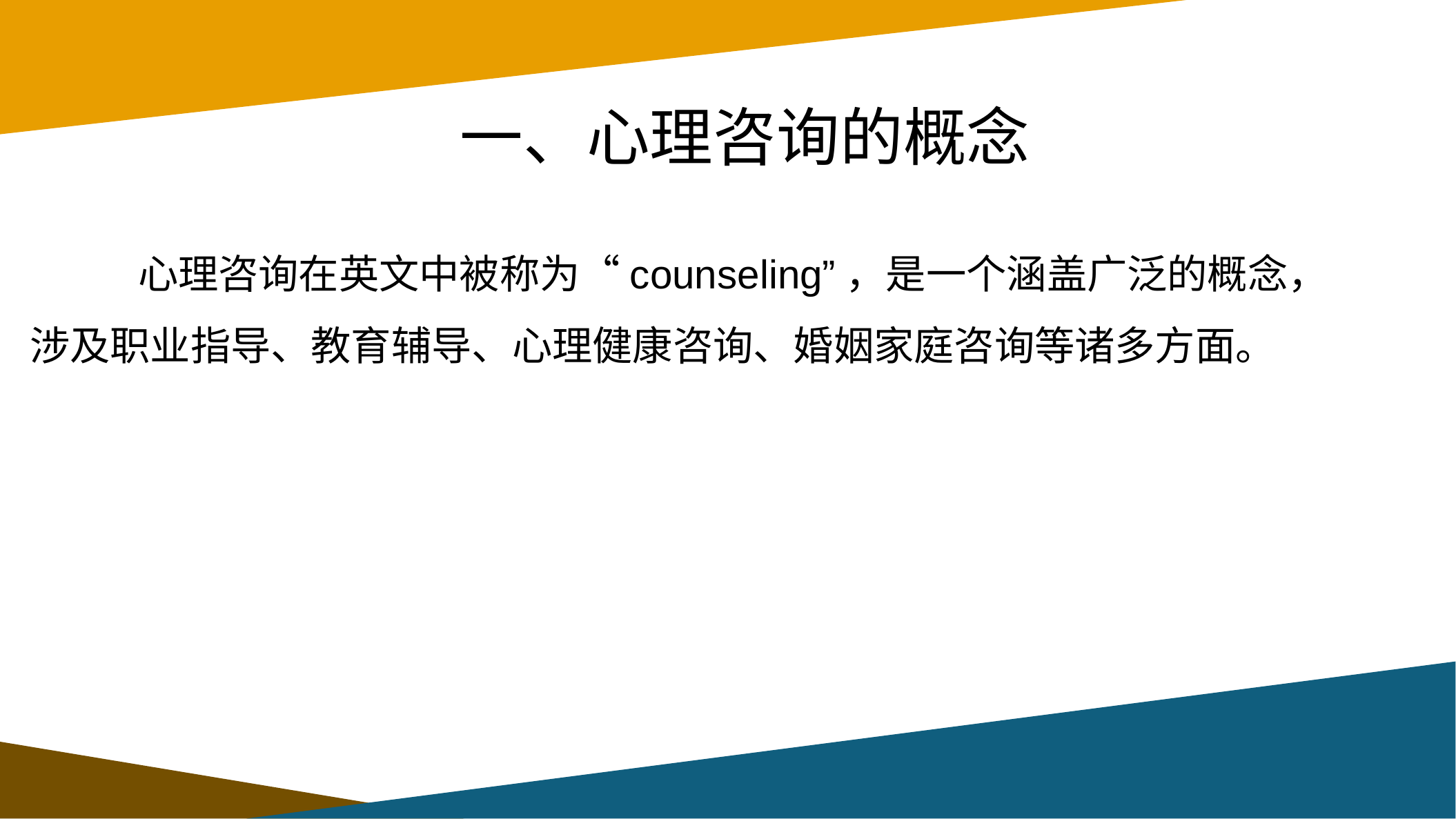

# 一、心理咨询的概念
           心理咨询在英文中被称为“counseling”，是一个涵盖广泛的概念，涉及职业指导、教育辅导、心理健康咨询、婚姻家庭咨询等诸多方面。